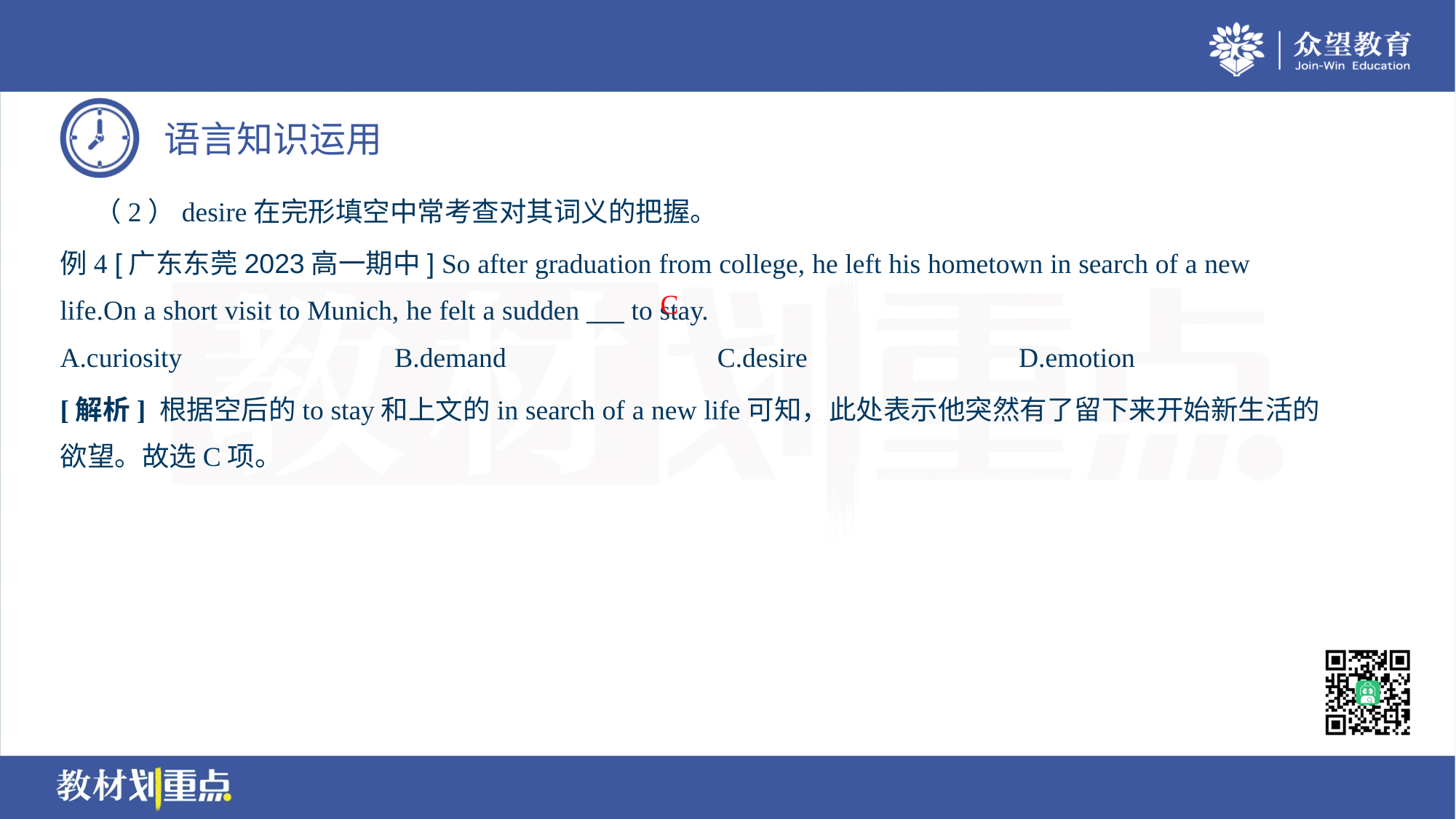

（2）desire在完形填空中常考查对其词义的把握。
例4 [广东东莞2023高一期中] So after graduation from college, he left his hometown in search of a new
life.On a short visit to Munich, he felt a sudden ___ to stay.
C
A.curiosity	B.demand	C.desire	D.emotion
[解析] 根据空后的to stay和上文的in search of a new life可知，此处表示他突然有了留下来开始新生活的
欲望。故选C项。